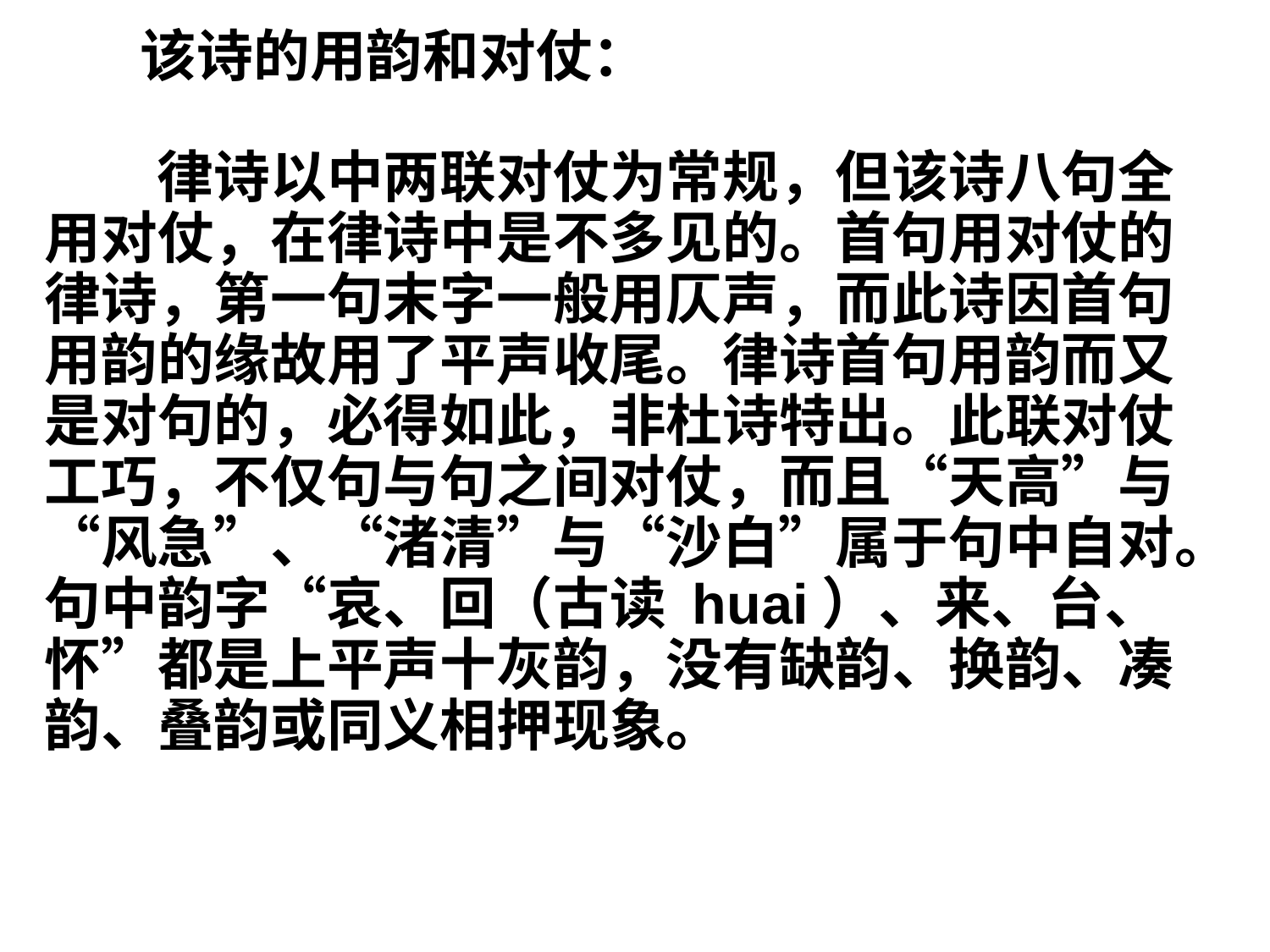

该诗的用韵和对仗：
　　律诗以中两联对仗为常规，但该诗八句全用对仗，在律诗中是不多见的。首句用对仗的律诗，第一句末字一般用仄声，而此诗因首句用韵的缘故用了平声收尾。律诗首句用韵而又是对句的，必得如此，非杜诗特出。此联对仗工巧，不仅句与句之间对仗，而且“天高”与“风急”、“渚清”与“沙白”属于句中自对。句中韵字“哀、回（古读 huai）、来、台、怀”都是上平声十灰韵，没有缺韵、换韵、凑韵、叠韵或同义相押现象。